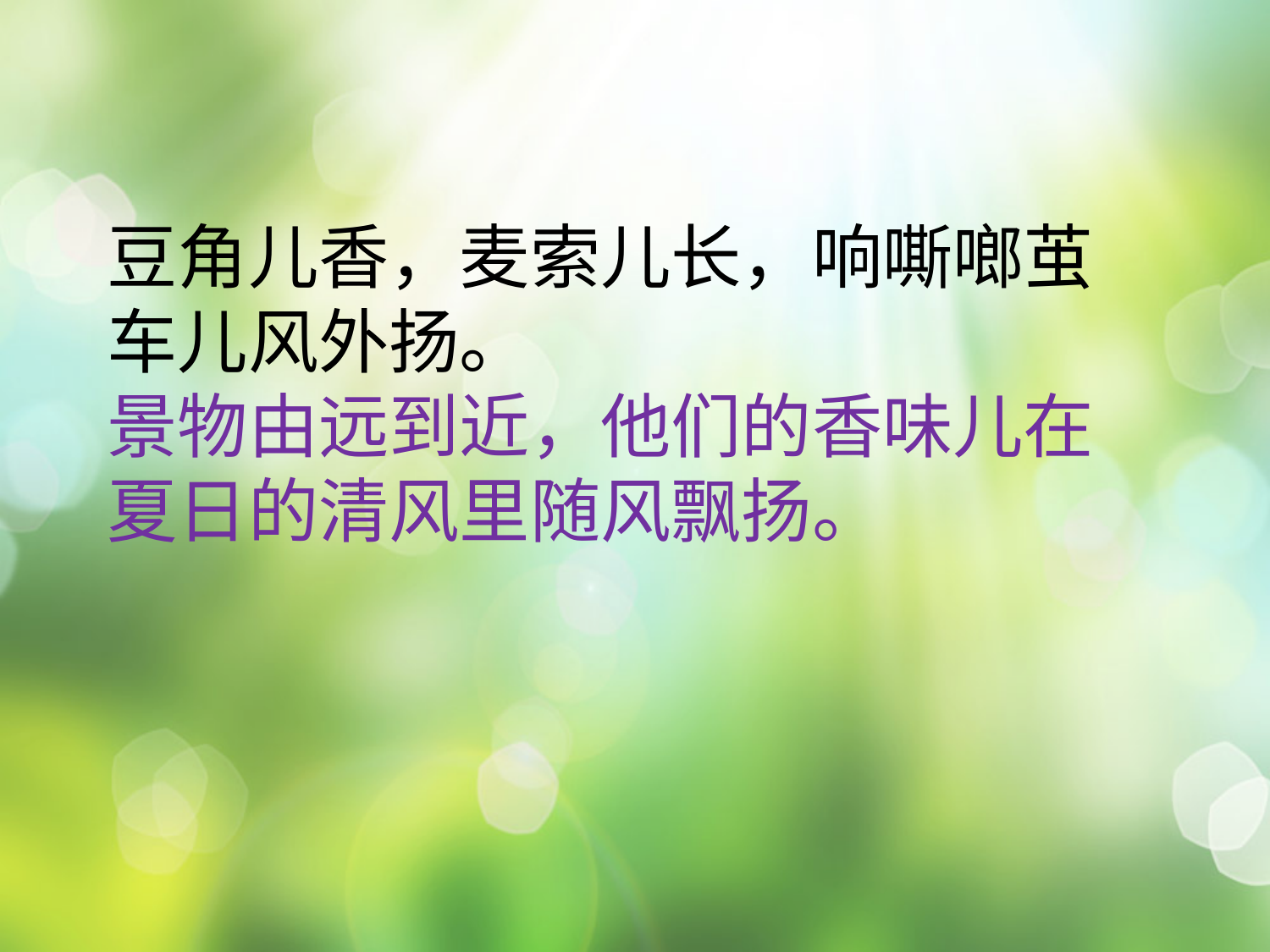

豆角儿香，麦索儿长，响嘶啷茧车儿风外扬。
景物由远到近，他们的香味儿在夏日的清风里随风飘扬。
#